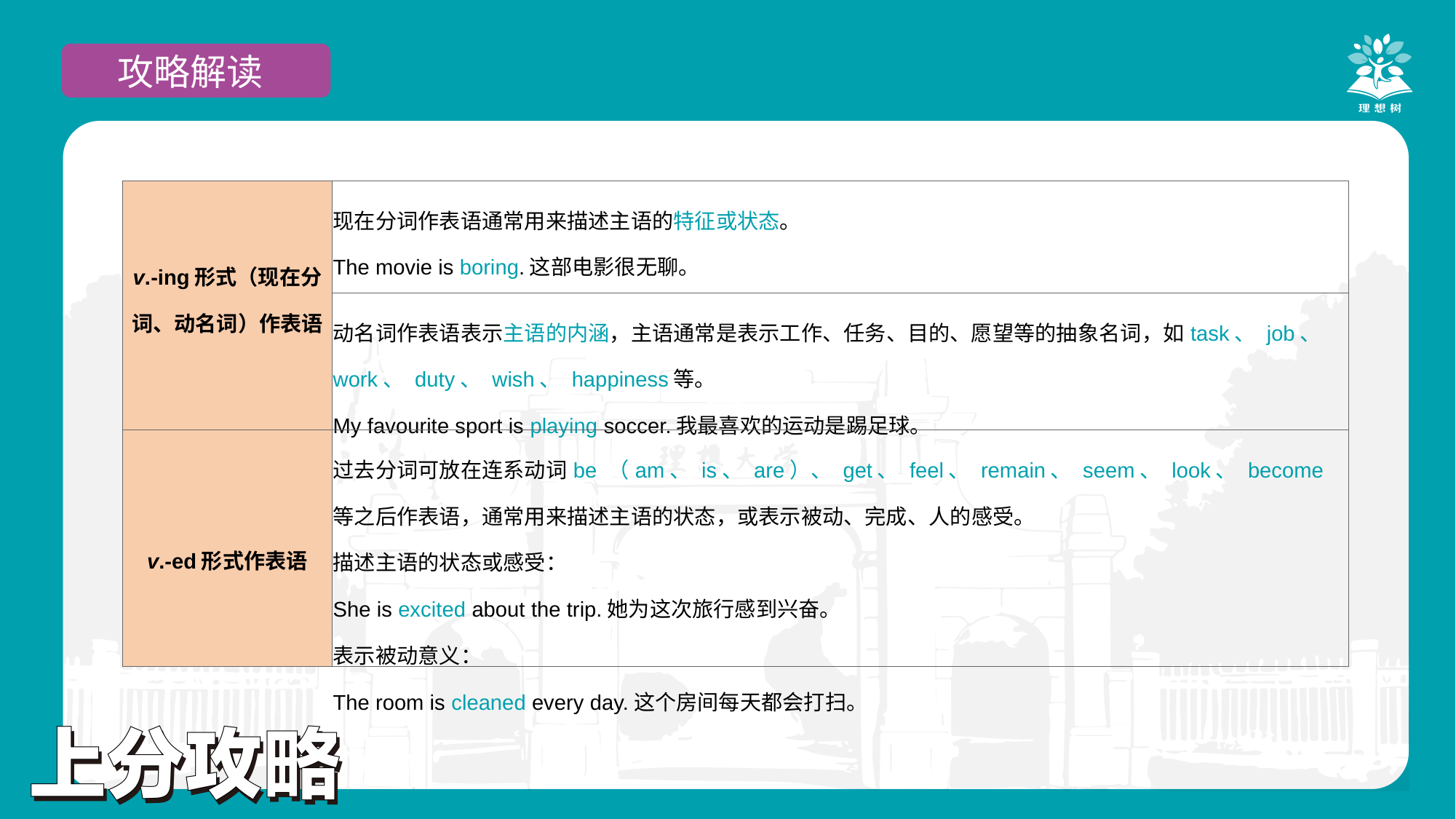

攻略解读
| v.-ing形式（现在分词、动名词）作表语 | 现在分词作表语通常用来描述主语的特征或状态。 The movie is boring.这部电影很无聊。 |
| --- | --- |
|  | 动名词作表语表示主语的内涵，主语通常是表示工作、任务、目的、愿望等的抽象名词，如task、 job、 work、 duty、 wish、 happiness等。 My favourite sport is playing soccer.我最喜欢的运动是踢足球。 |
| v.-ed形式作表语 | 过去分词可放在连系动词be （am、 is、 are）、 get、 feel、 remain、 seem、 look、 become等之后作表语，通常用来描述主语的状态，或表示被动、完成、人的感受。 描述主语的状态或感受： She is excited about the trip.她为这次旅行感到兴奋。 表示被动意义： The room is cleaned every day.这个房间每天都会打扫。 |